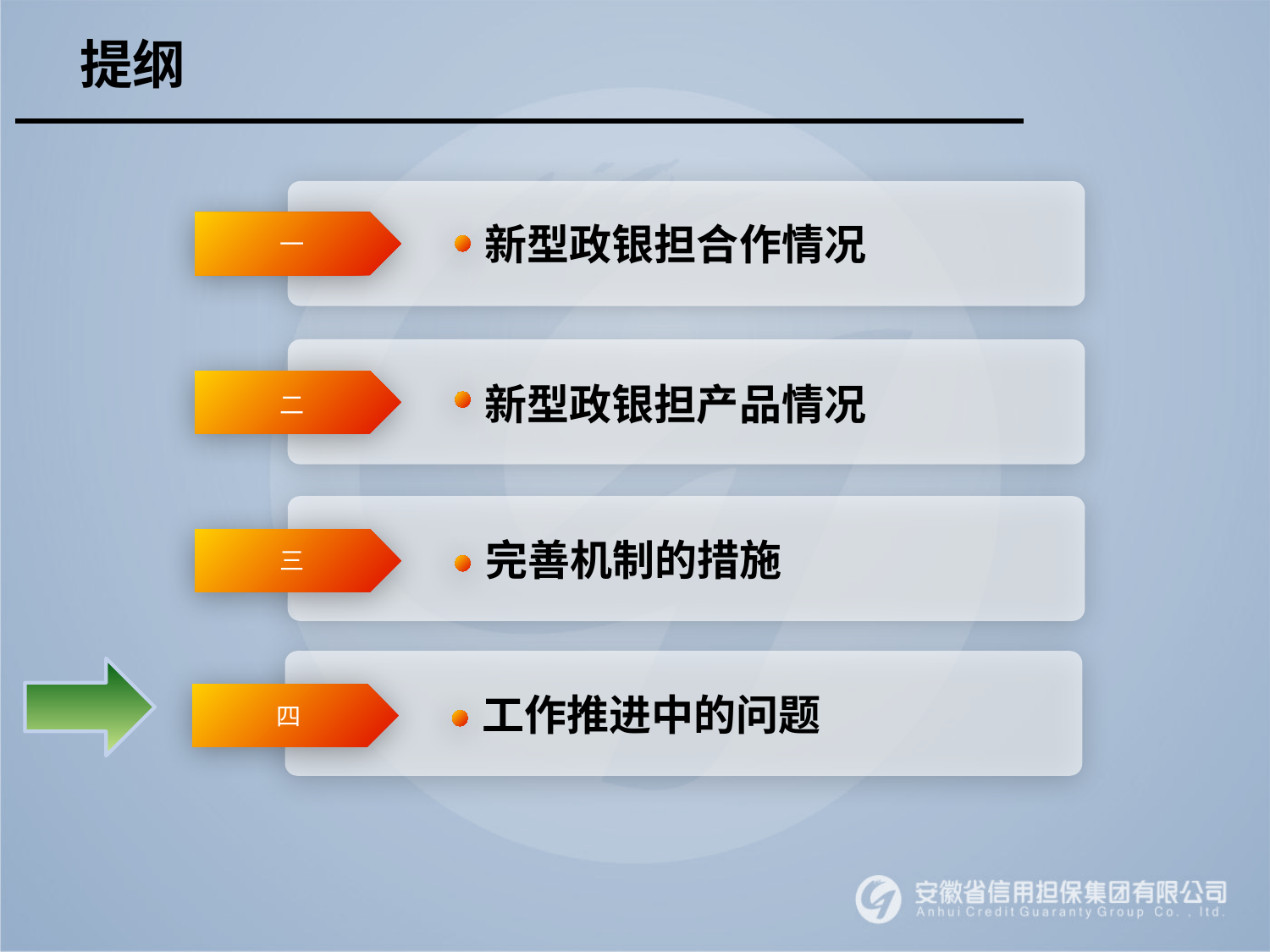

提纲

新型政银担合作情况

一

新型政银担产品情况
二

完善机制的措施

三

工作推进中的问题

四